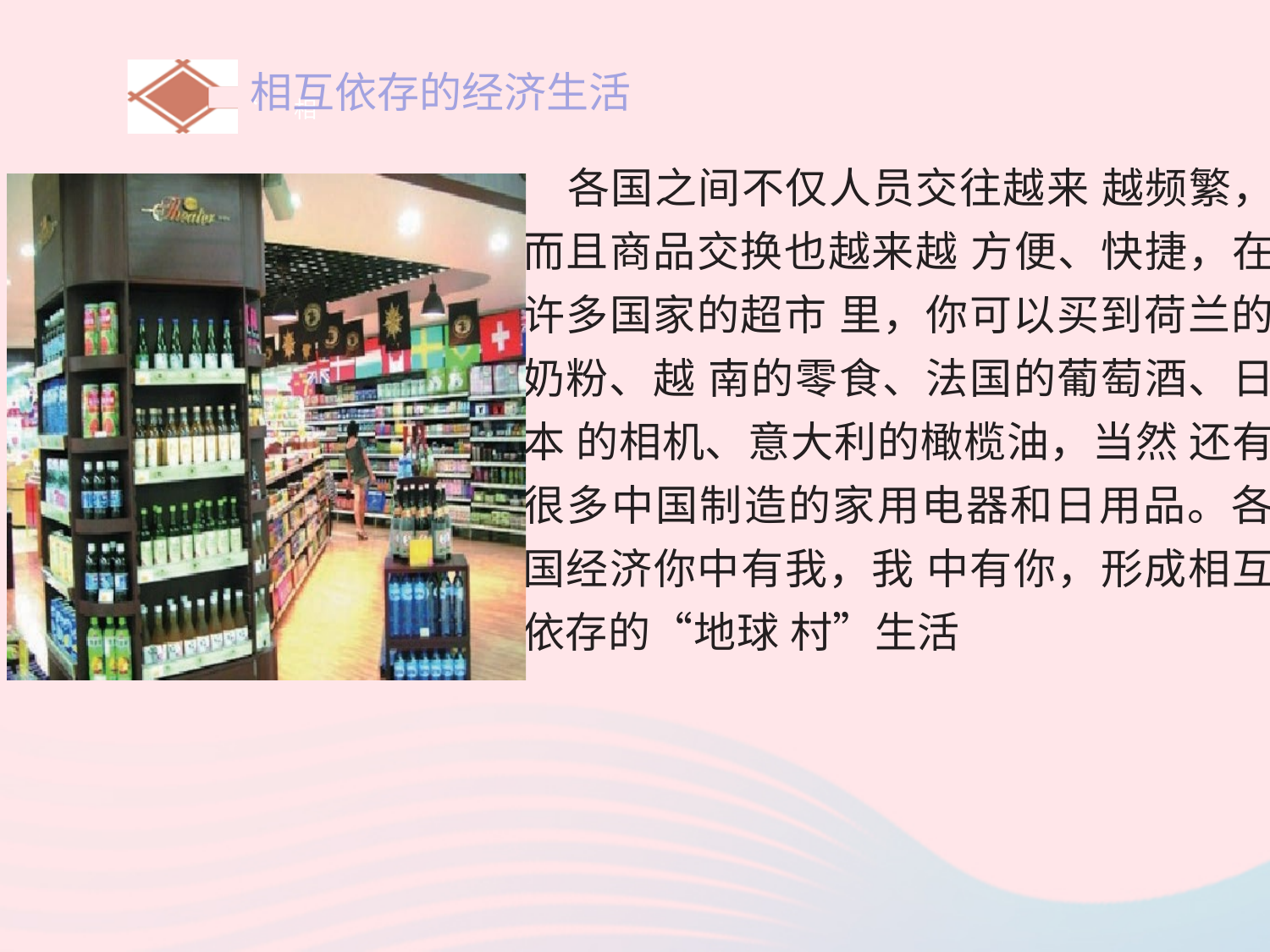

相互依存的经济生活
“  相

各国之间不仅人员交往越来 越频繁，而且商品交换也越来越 方便、快捷，在许多国家的超市 里，你可以买到荷兰的奶粉、越 南的零食、法国的葡萄酒、日本 的相机、意大利的橄榄油，当然 还有很多中国制造的家用电器和日用品。各国经济你中有我，我 中有你，形成相互依存的“地球 村”生活